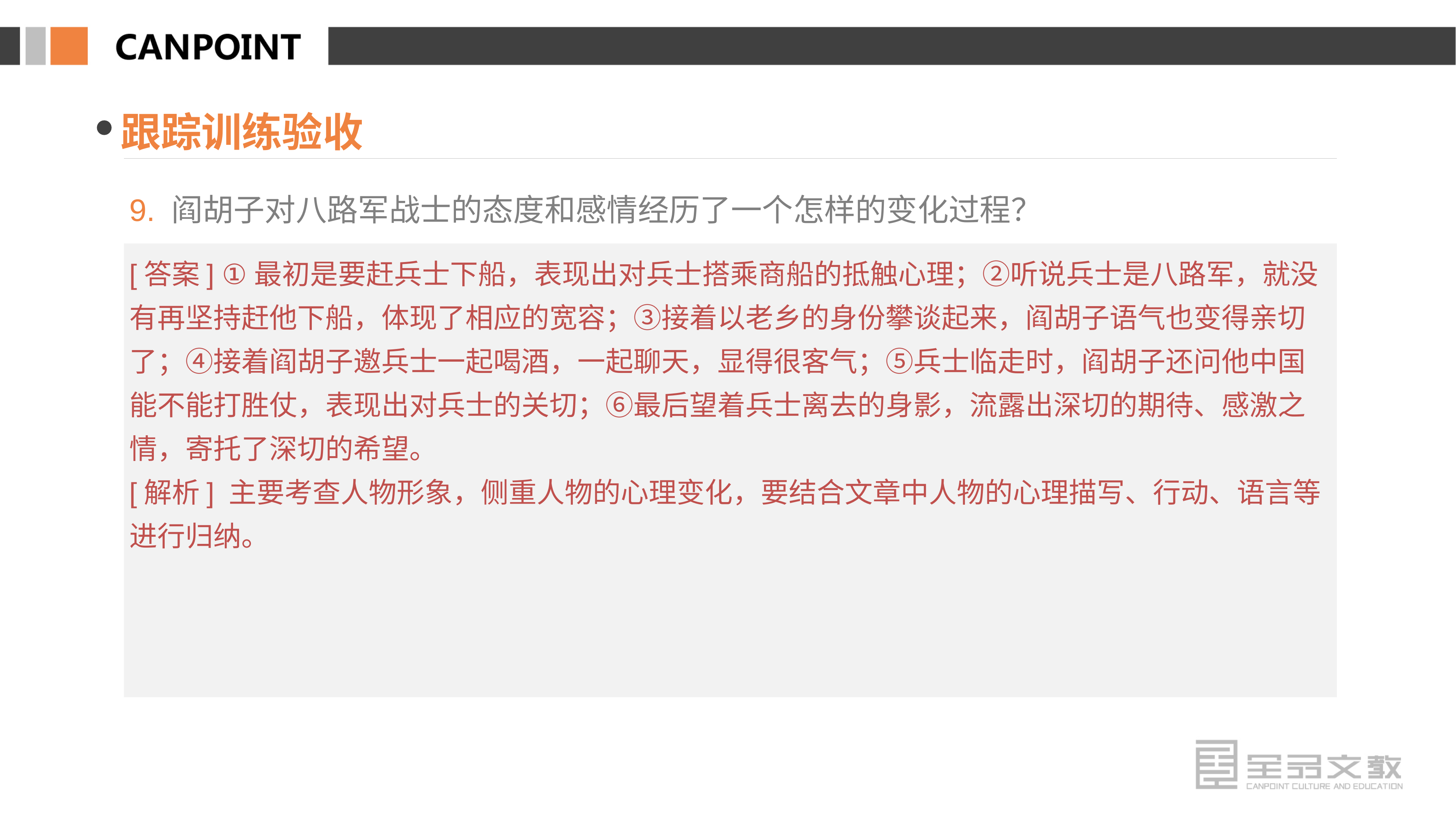

跟踪训练验收

9. 阎胡子对八路军战士的态度和感情经历了一个怎样的变化过程？

[答案] ①最初是要赶兵士下船，表现出对兵士搭乘商船的抵触心理；②听说兵士是八路军，就没有再坚持赶他下船，体现了相应的宽容；③接着以老乡的身份攀谈起来，阎胡子语气也变得亲切了；④接着阎胡子邀兵士一起喝酒，一起聊天，显得很客气；⑤兵士临走时，阎胡子还问他中国能不能打胜仗，表现出对兵士的关切；⑥最后望着兵士离去的身影，流露出深切的期待、感激之情，寄托了深切的希望。
[解析] 主要考查人物形象，侧重人物的心理变化，要结合文章中人物的心理描写、行动、语言等进行归纳。